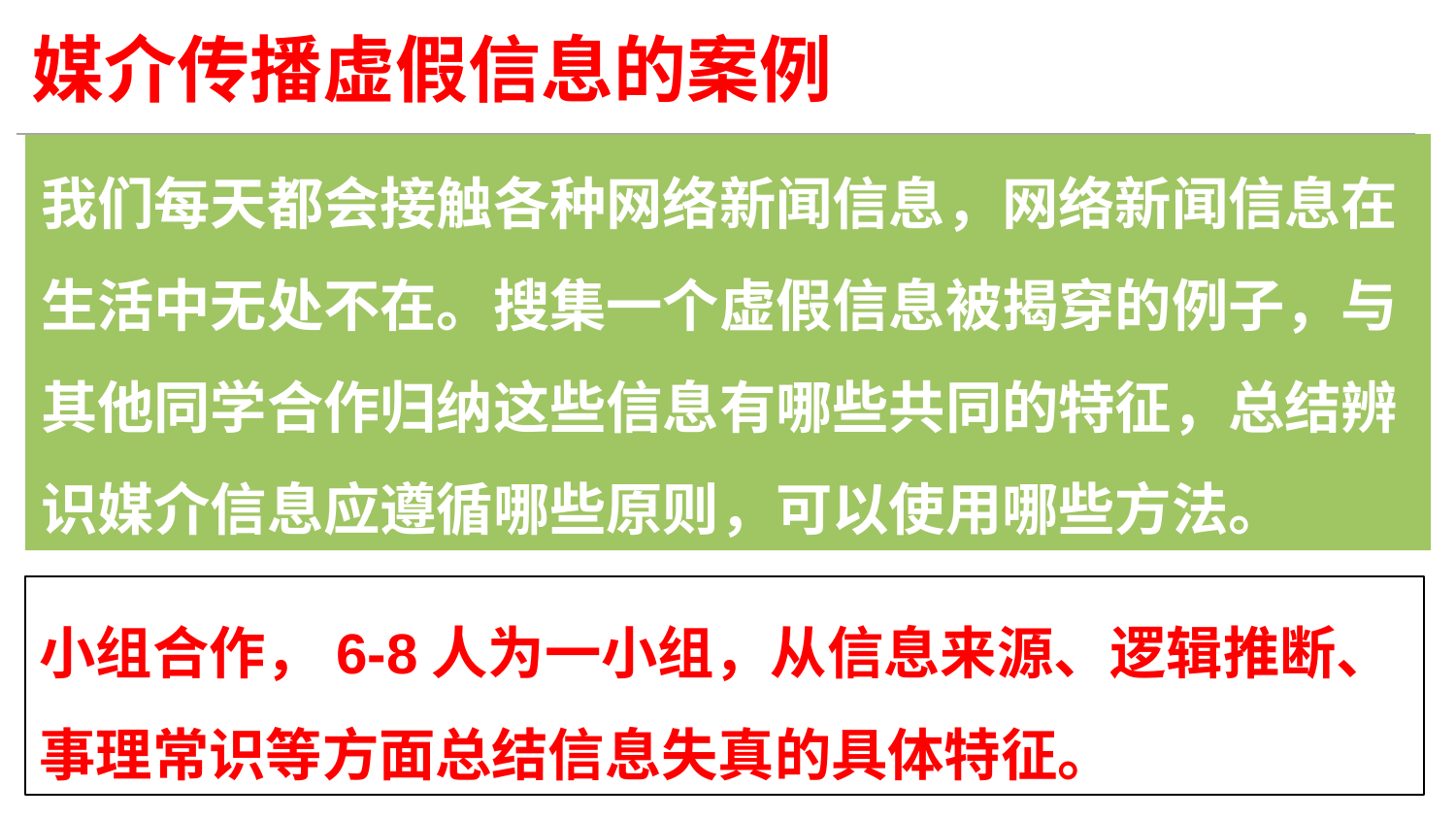

媒介传播虚假信息的案例

我们每天都会接触各种网络新闻信息，网络新闻信息在生活中无处不在。搜集一个虚假信息被揭穿的例子，与其他同学合作归纳这些信息有哪些共同的特征，总结辨识媒介信息应遵循哪些原则，可以使用哪些方法。

小组合作，6-8人为一小组，从信息来源、逻辑推断、事理常识等方面总结信息失真的具体特征。